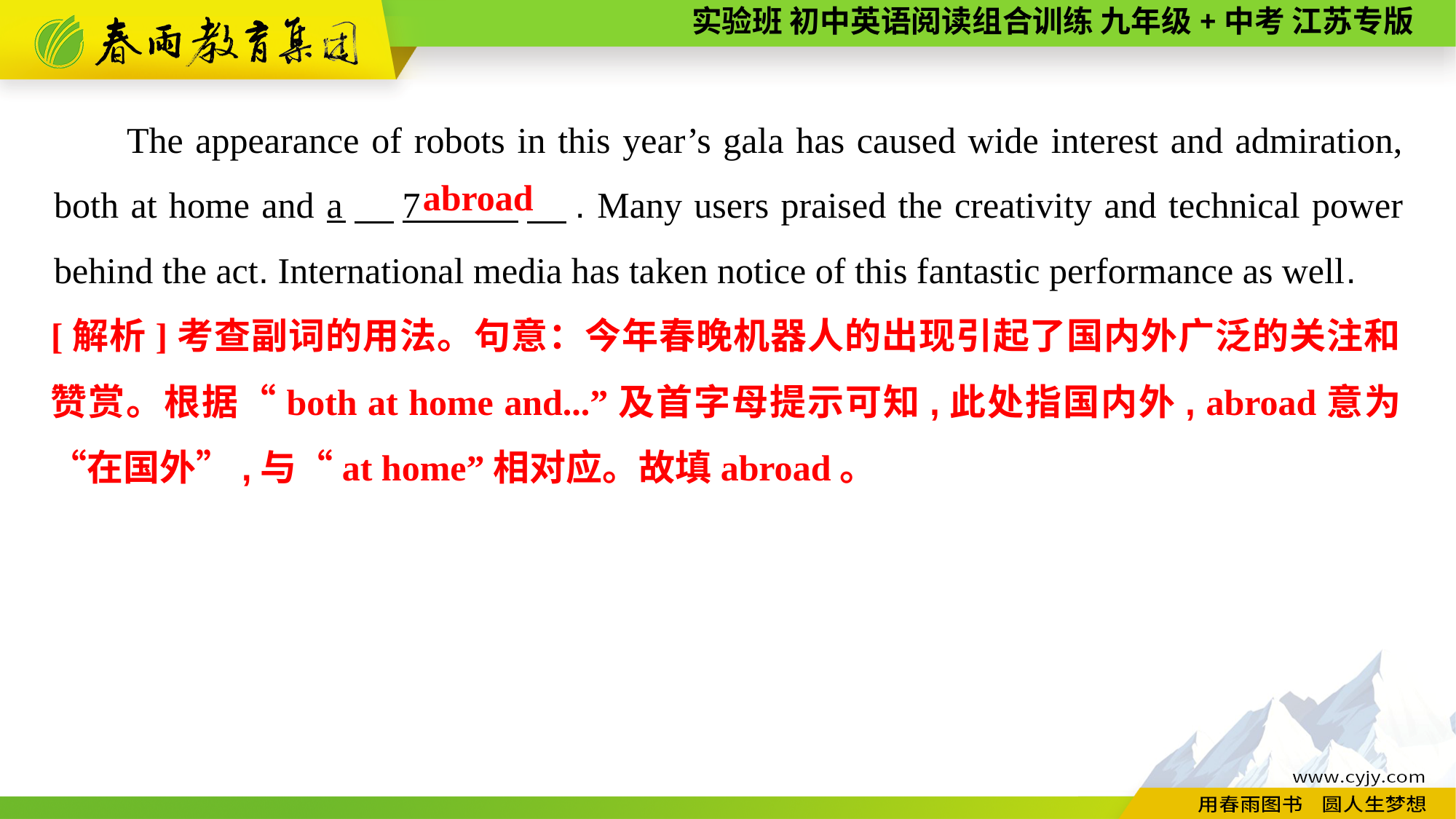

The appearance of robots in this year’s gala has caused wide interest and admiration, both at home and a　7        　. Many users praised the creativity and technical power behind the act. International media has taken notice of this fantastic performance as well.
abroad
[解析]考查副词的用法。句意：今年春晚机器人的出现引起了国内外广泛的关注和赞赏。根据“both at home and...”及首字母提示可知,此处指国内外, abroad意为“在国外”,与“at home”相对应。故填abroad。